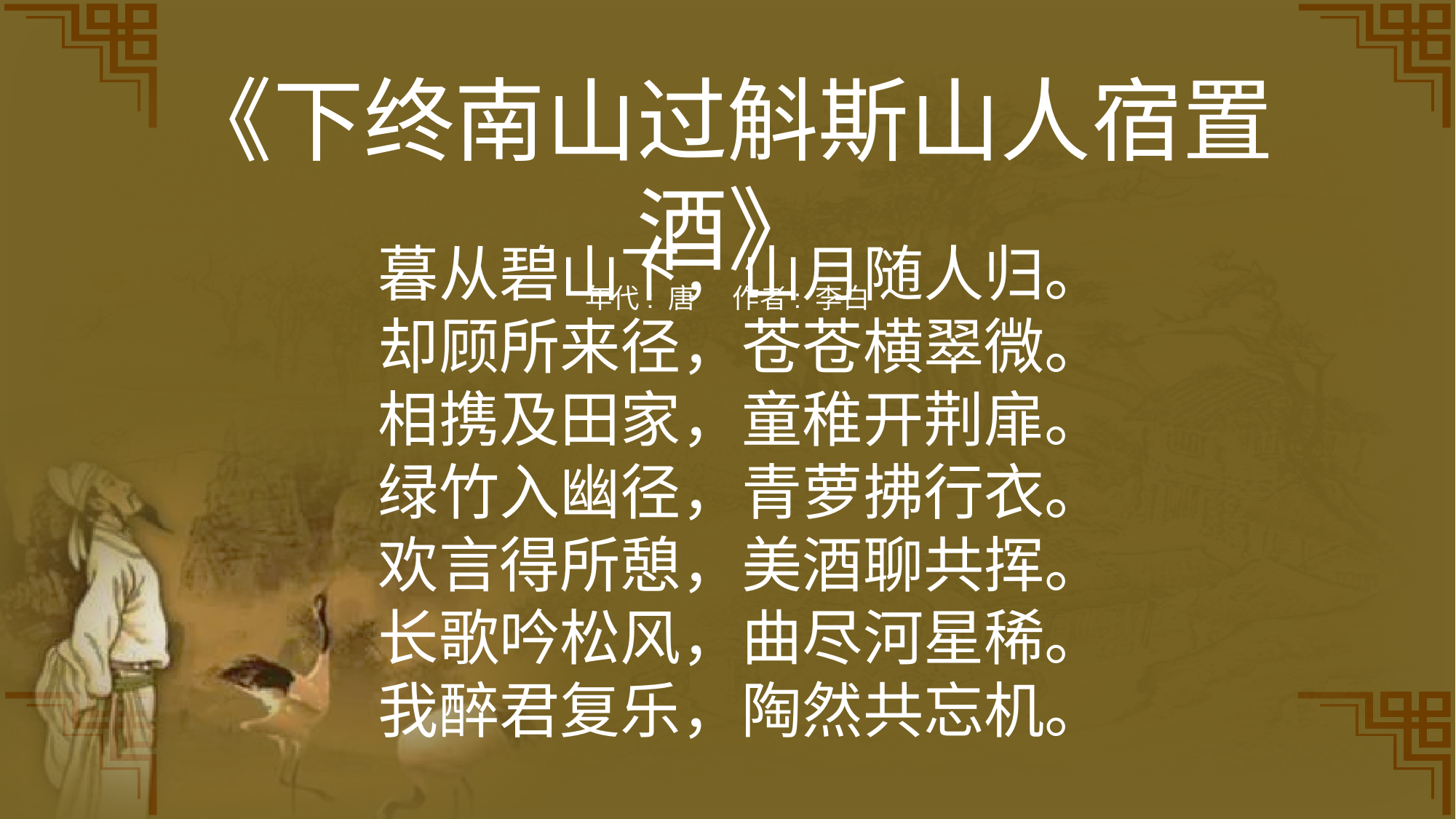

《下终南山过斛斯山人宿置酒》
年代: 唐      作者: 李白
暮从碧山下，山月随人归。
却顾所来径，苍苍横翠微。
相携及田家，童稚开荆扉。
绿竹入幽径，青萝拂行衣。
欢言得所憩，美酒聊共挥。
长歌吟松风，曲尽河星稀。
我醉君复乐，陶然共忘机。
.